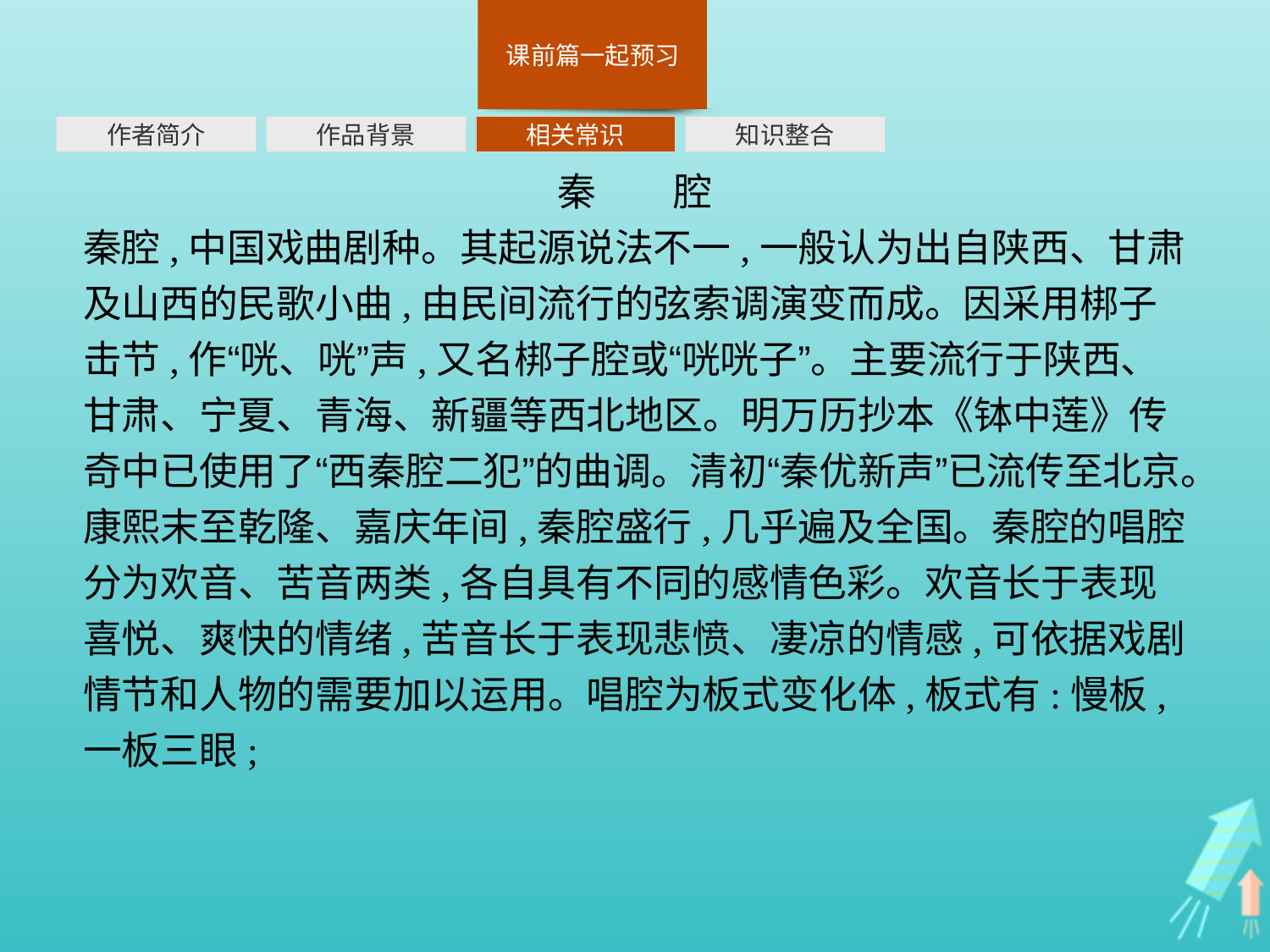

作者简介
作品背景
相关常识
知识整合
秦　　腔
秦腔,中国戏曲剧种。其起源说法不一,一般认为出自陕西、甘肃及山西的民歌小曲,由民间流行的弦索调演变而成。因采用梆子击节,作“咣、咣”声,又名梆子腔或“咣咣子”。主要流行于陕西、甘肃、宁夏、青海、新疆等西北地区。明万历抄本《钵中莲》传奇中已使用了“西秦腔二犯”的曲调。清初“秦优新声”已流传至北京。康熙末至乾隆、嘉庆年间,秦腔盛行,几乎遍及全国。秦腔的唱腔分为欢音、苦音两类,各自具有不同的感情色彩。欢音长于表现喜悦、爽快的情绪,苦音长于表现悲愤、凄凉的情感,可依据戏剧情节和人物的需要加以运用。唱腔为板式变化体,板式有:慢板,一板三眼;